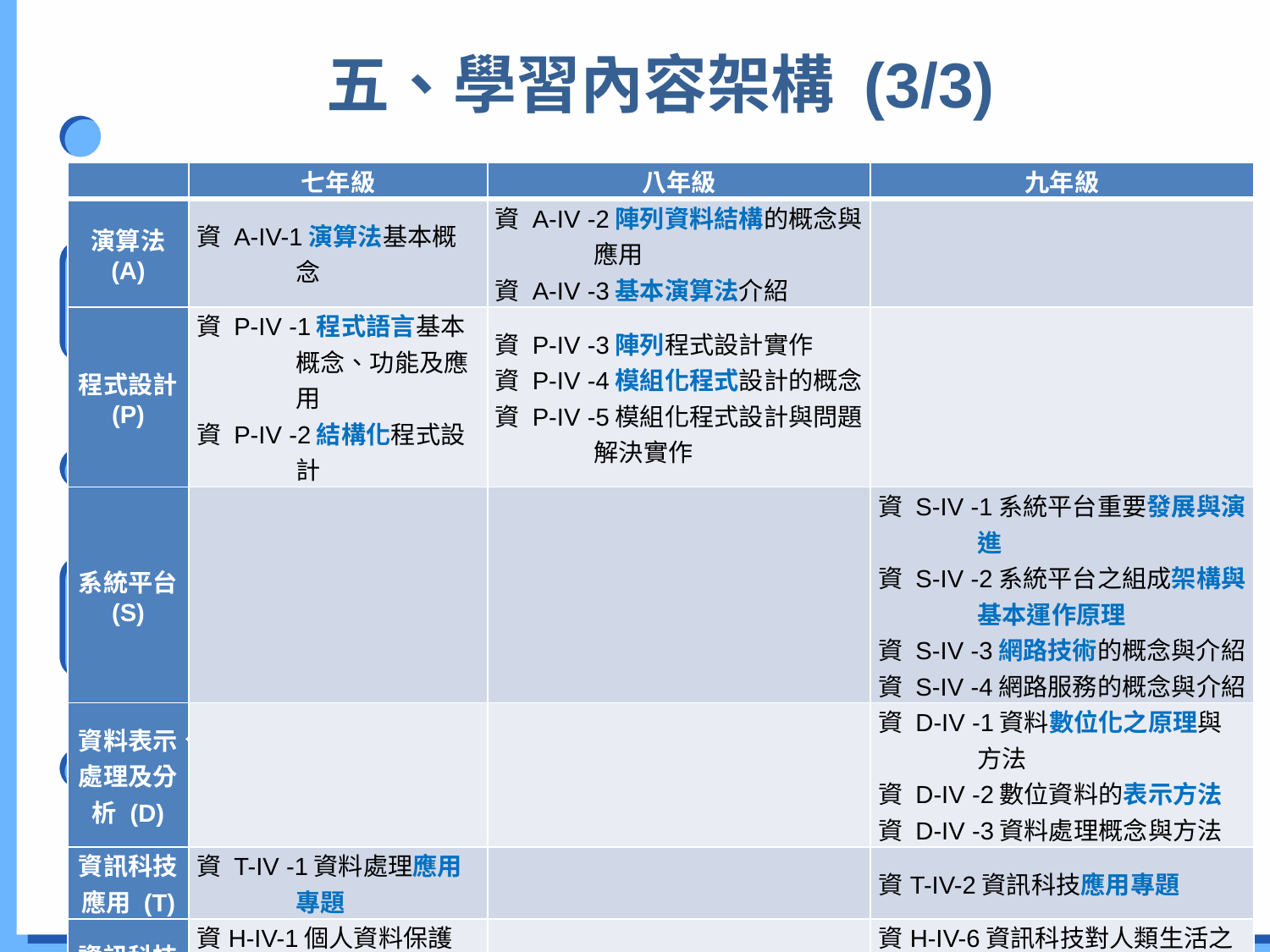

# 五、學習內容架構 (3/3)
|  | 七年級 | 八年級 | 九年級 |
| --- | --- | --- | --- |
| 演算法 (A) | 資 A-IV-1演算法基本概念 | 資 A-IV -2陣列資料結構的概念與應用 資 A-IV -3基本演算法介紹 |  |
| 程式設計 (P) | 資 P-IV -1程式語言基本概念、功能及應用 資 P-IV -2結構化程式設計 | 資 P-IV -3陣列程式設計實作 資 P-IV -4模組化程式設計的概念 資 P-IV -5模組化程式設計與問題解決實作 |  |
| 系統平台 (S) |  |  | 資 S-IV -1系統平台重要發展與演進 資 S-IV -2系統平台之組成架構與基本運作原理 資 S-IV -3網路技術的概念與介紹 資 S-IV -4網路服務的概念與介紹 |
| 資料表示、處理及分析 (D) |  |  | 資 D-IV -1資料數位化之原理與方法 資 D-IV -2數位資料的表示方法 資 D-IV -3資料處理概念與方法 |
| 資訊科技應用 (T) | 資 T-IV -1資料處理應用專題 |  | 資T-IV-2資訊科技應用專題 |
| 資訊科技與人類社會 (H) | 資H-IV-1個人資料保護 資H-IV-2資訊科技合理使用原則 資H-IV-3資訊安全 | 資H-IV-4資訊科技重要社會議題 資H-IV-5資訊倫理與法律 | 資H-IV-6資訊科技對人類生活之影響 資H-IV-7常見資訊產業的特性與種類 |
39